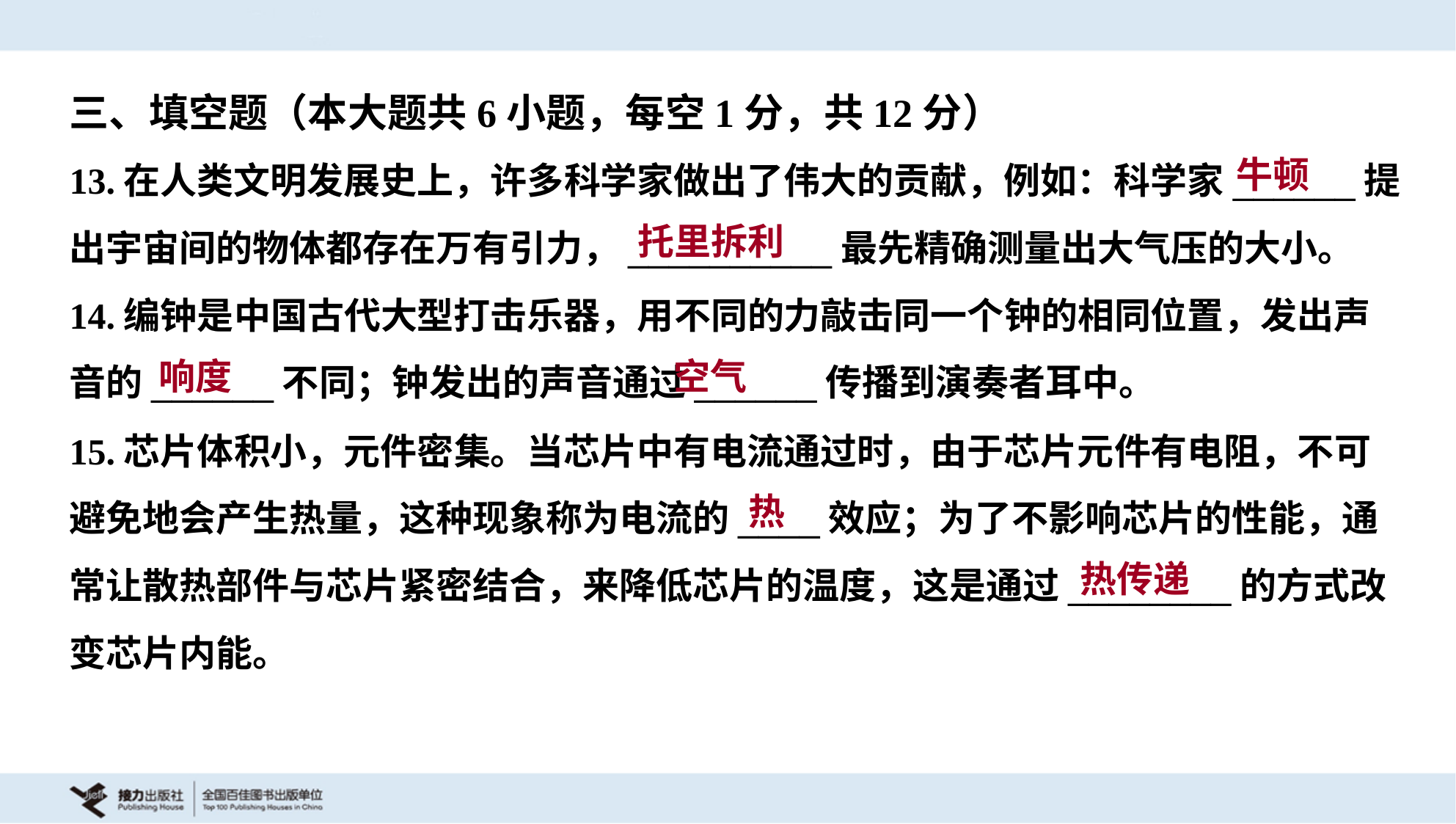

三、填空题（本大题共6小题，每空1分，共12分）
牛顿
13.在人类文明发展史上，许多科学家做出了伟大的贡献，例如：科学家______提
出宇宙间的物体都存在万有引力，__________最先精确测量出大气压的大小。
14.编钟是中国古代大型打击乐器，用不同的力敲击同一个钟的相同位置，发出声
音的______不同；钟发出的声音通过______传播到演奏者耳中。
托里拆利
响度
空气
15.芯片体积小，元件密集。当芯片中有电流通过时，由于芯片元件有电阻，不可
避免地会产生热量，这种现象称为电流的____效应；为了不影响芯片的性能，通
常让散热部件与芯片紧密结合，来降低芯片的温度，这是通过________的方式改
变芯片内能。
热
热传递